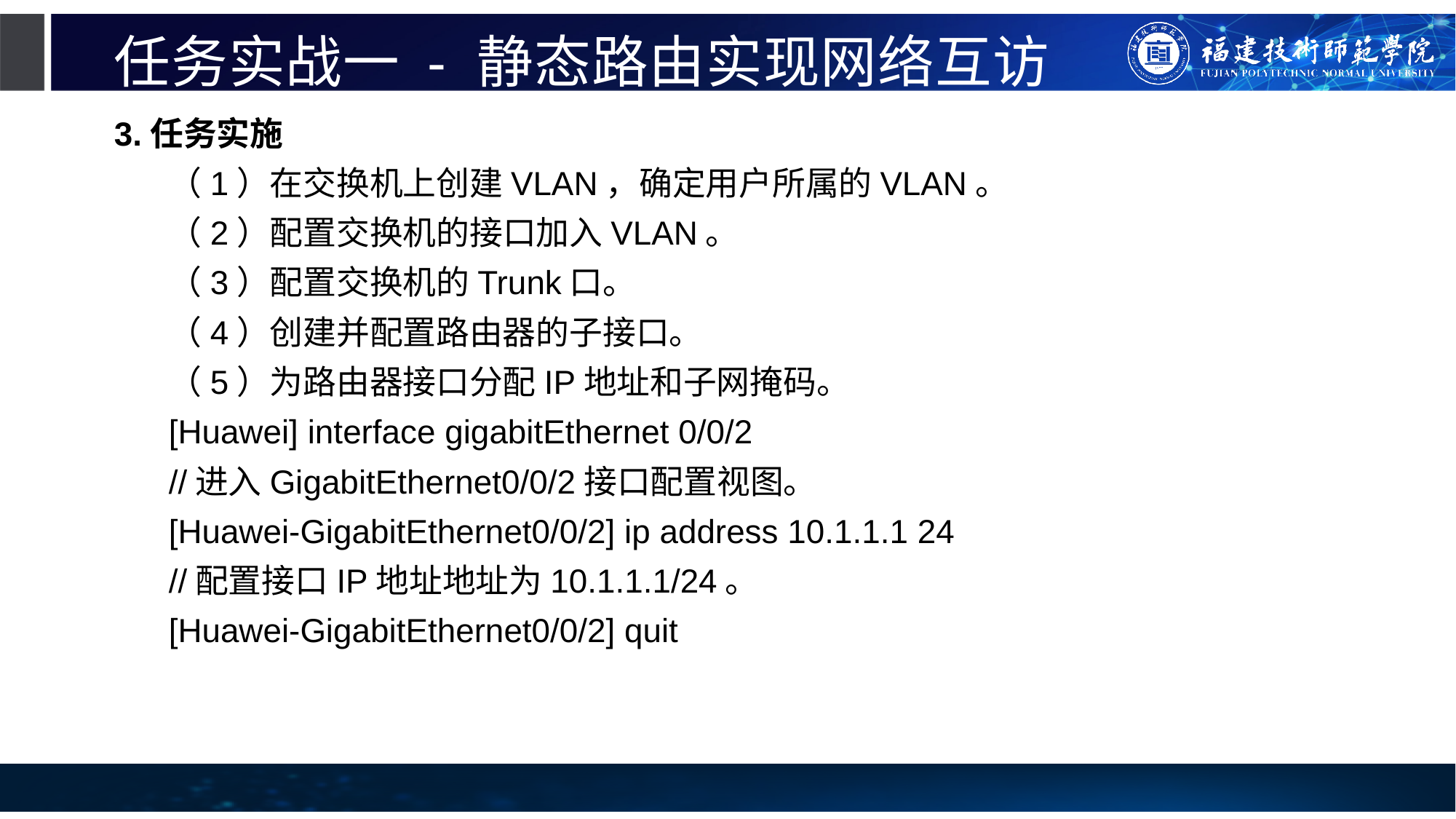

# 任务实战一 - 静态路由实现网络互访
3.任务实施
（1）在交换机上创建VLAN，确定用户所属的VLAN。
（2）配置交换机的接口加入VLAN。
（3）配置交换机的Trunk口。
（4）创建并配置路由器的子接口。
（5）为路由器接口分配IP地址和子网掩码。
[Huawei] interface gigabitEthernet 0/0/2
//进入GigabitEthernet0/0/2接口配置视图。
[Huawei-GigabitEthernet0/0/2] ip address 10.1.1.1 24
//配置接口IP地址地址为10.1.1.1/24。
[Huawei-GigabitEthernet0/0/2] quit